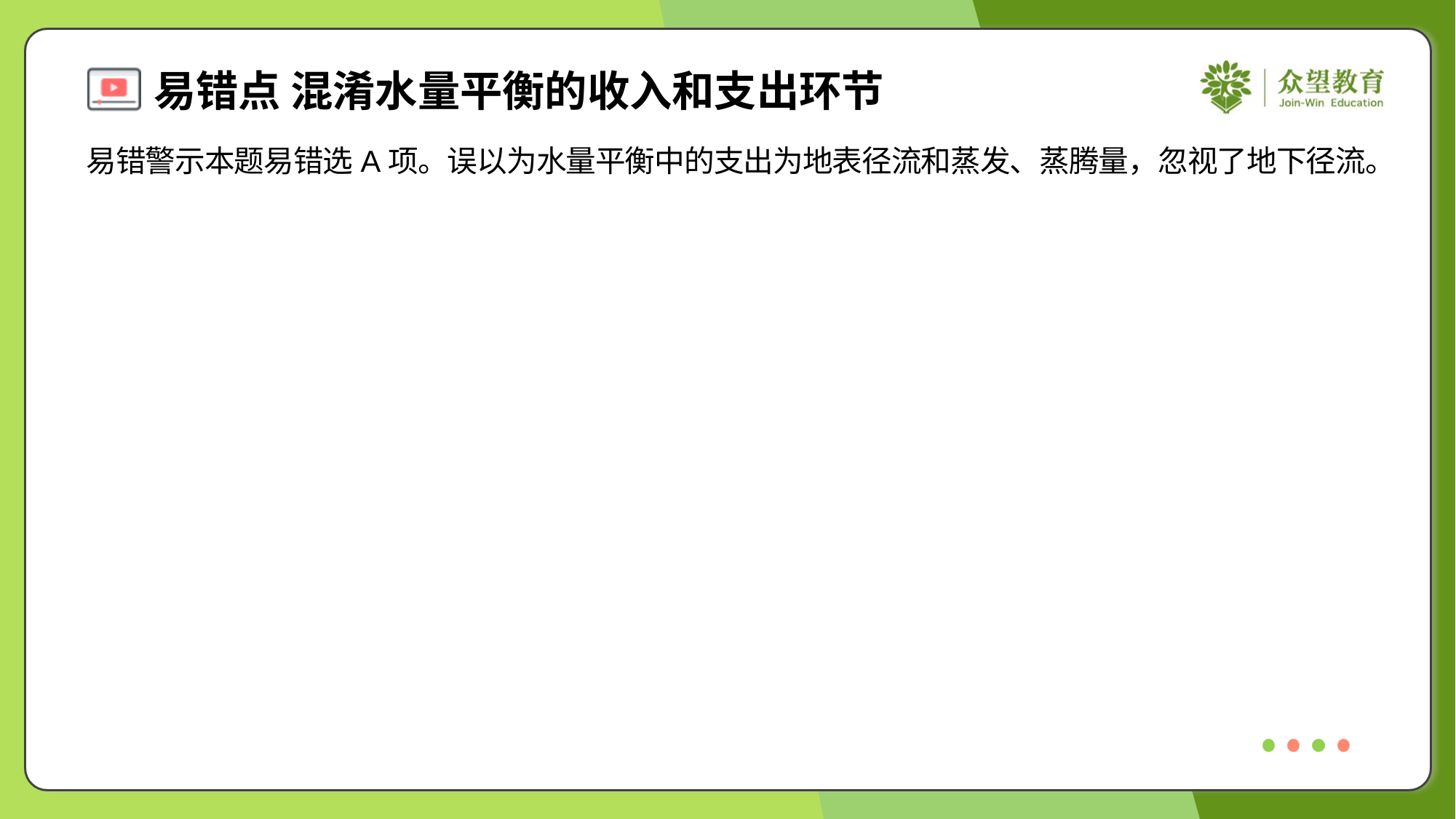

易错警示本题易错选A项。误以为水量平衡中的支出为地表径流和蒸发、蒸腾量，忽视了地下径流。